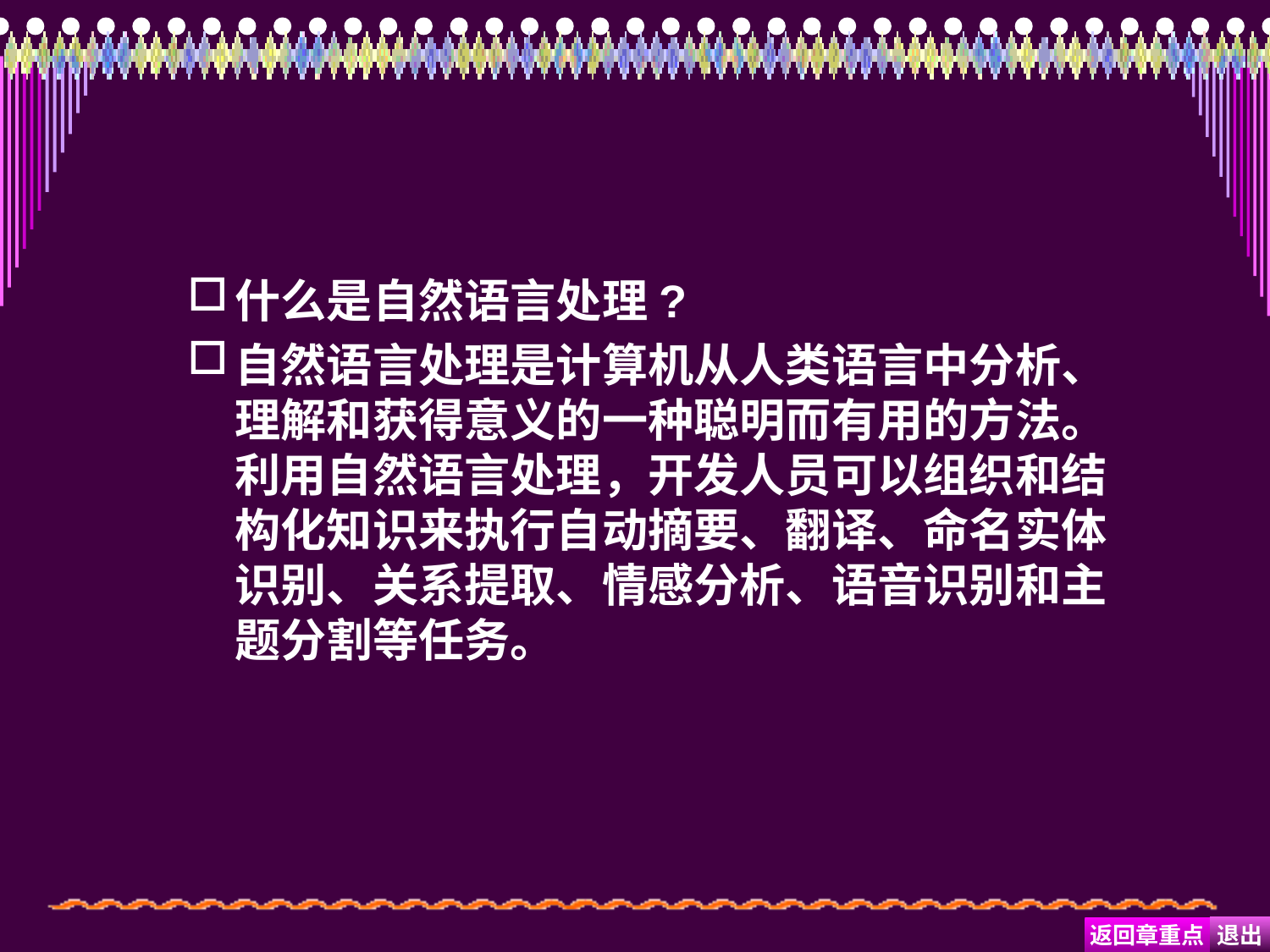

#
什么是自然语言处理?
自然语言处理是计算机从人类语言中分析、理解和获得意义的一种聪明而有用的方法。利用自然语言处理，开发人员可以组织和结构化知识来执行自动摘要、翻译、命名实体识别、关系提取、情感分析、语音识别和主题分割等任务。